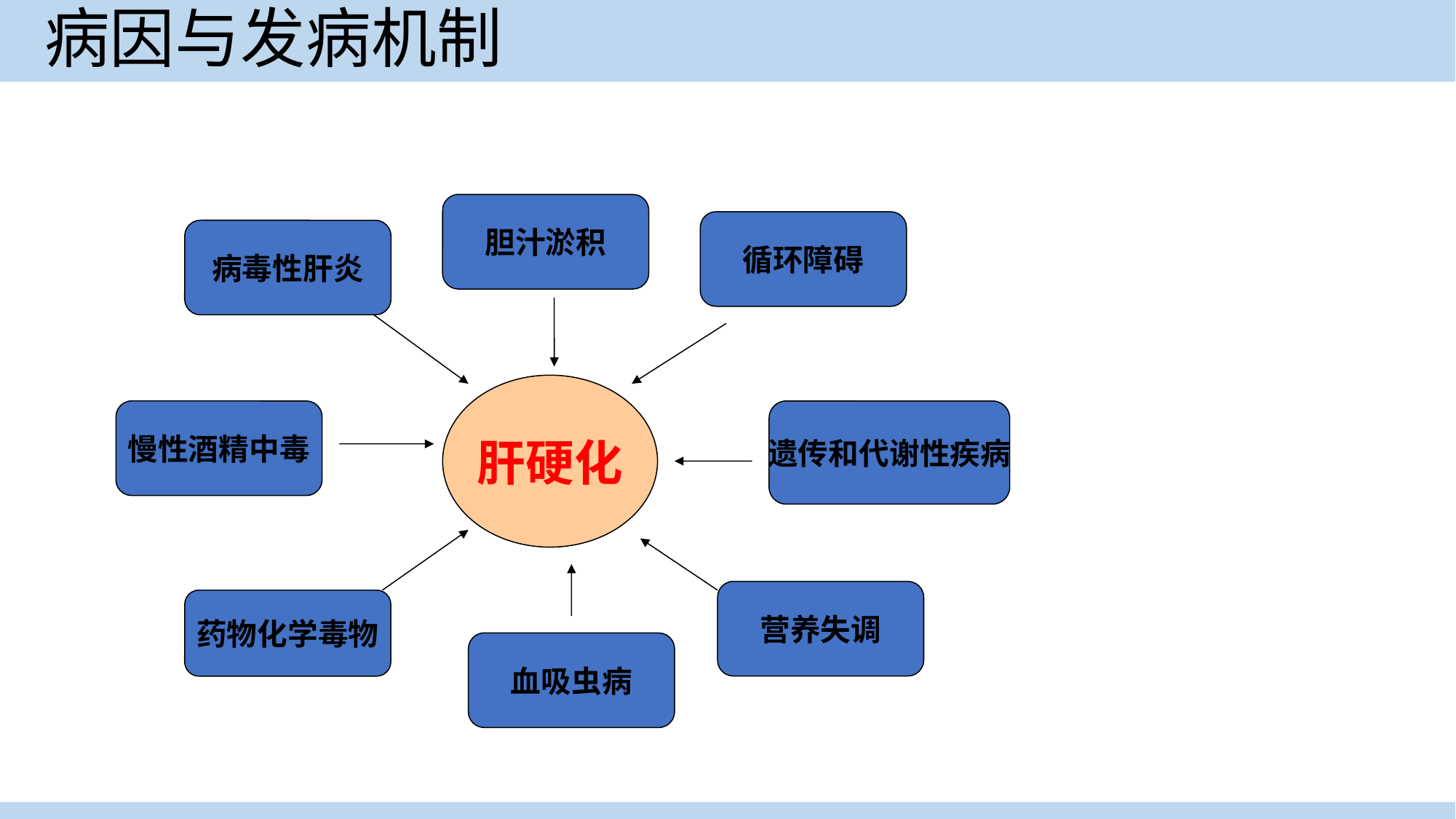

# 病因与发病机制
胆汁淤积
循环障碍
病毒性肝炎

肝硬化
慢性酒精中毒
遗传和代谢性疾病

营养失调
药物化学毒物
血吸虫病